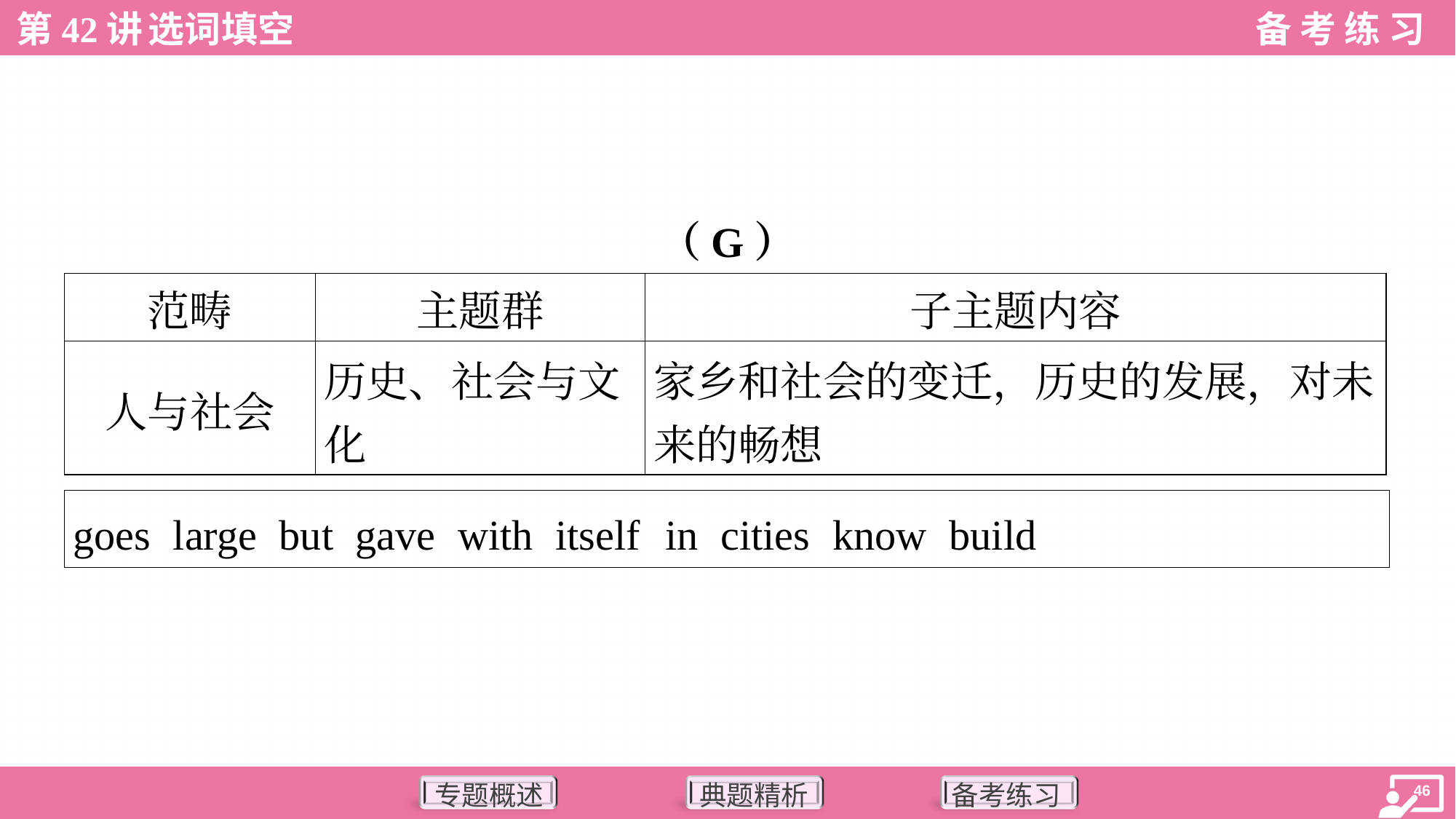

（G）
| 范畴 | 主题群 | 子主题内容 |
| --- | --- | --- |
| 人与社会 | 历史、社会与文 化 | 家乡和社会的变迁，历史的发展，对未 来的畅想 |
| goes large but gave with itself in cities know build |
| --- |